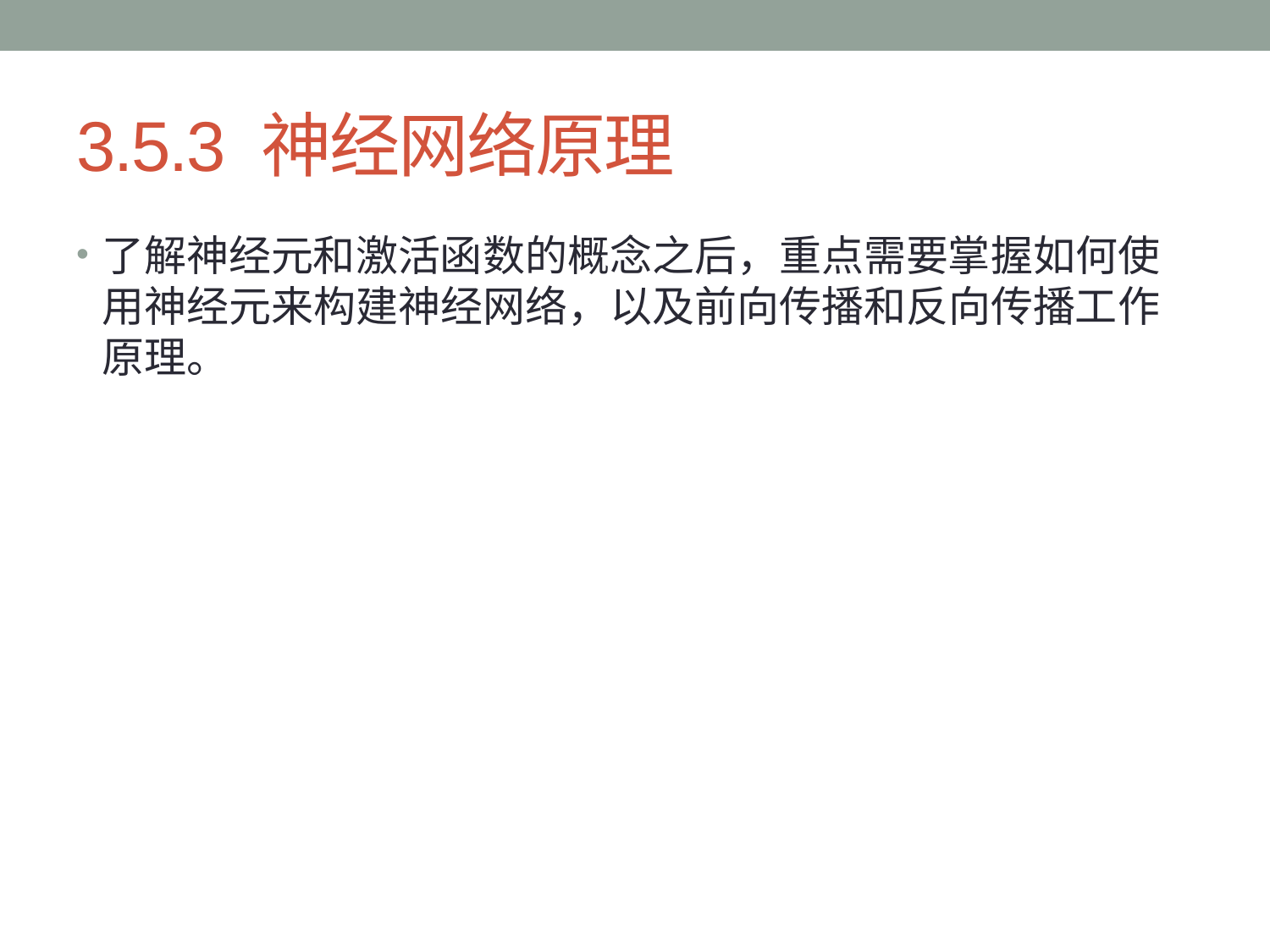

# 3.5.3 神经网络原理
了解神经元和激活函数的概念之后，重点需要掌握如何使用神经元来构建神经网络，以及前向传播和反向传播工作原理。